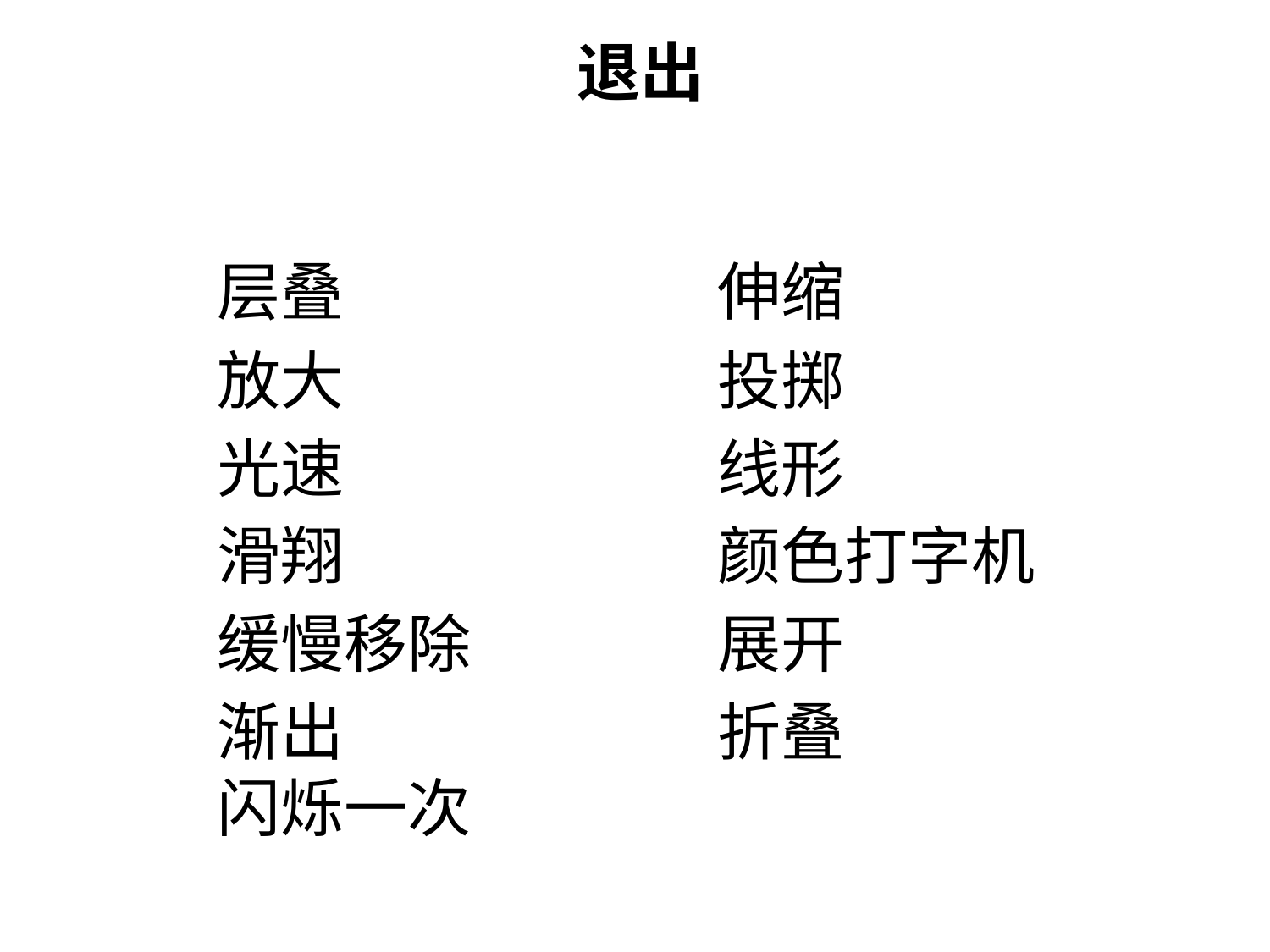

退出
层叠
伸缩
放大
投掷
光速
线形
滑翔
颜色打字机
缓慢移除
展开
渐出
折叠
闪烁一次